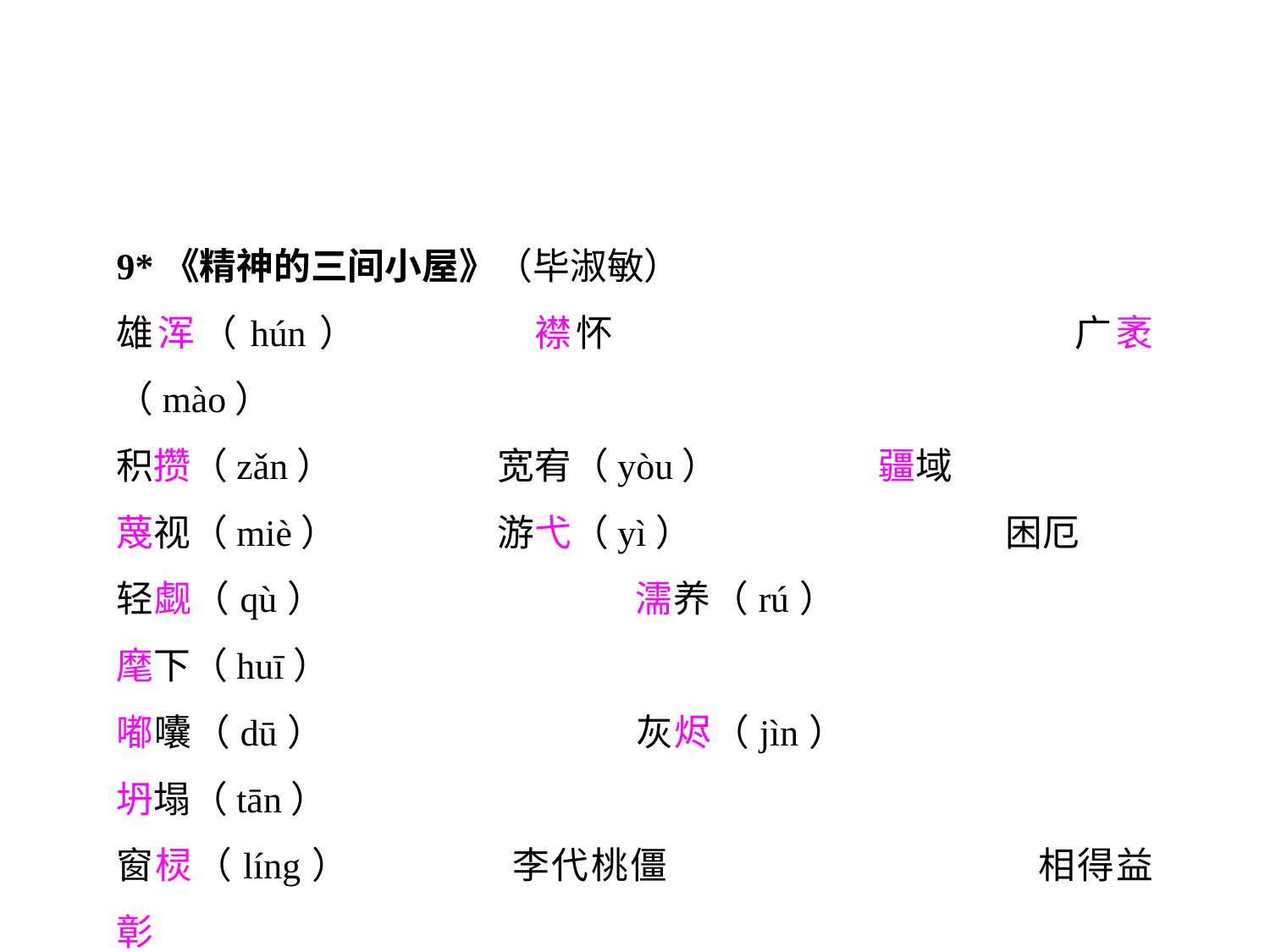

9*《精神的三间小屋》（毕淑敏）
雄浑（hún）	 	襟怀			 	广袤（mào）
积攒（zǎn）		宽宥（yòu）		疆域
蔑视（miè）	 	游弋（yì）			困厄
轻觑（qù）	 		濡养（rú）		  	麾下（huī）
嘟囔（dū）		 	灰烬（jìn）	 		坍塌（tān）
窗棂（líng）		李代桃僵		 	相得益彰
自惭形秽（huì）	   	悲欢离合			间不容发（jiān）